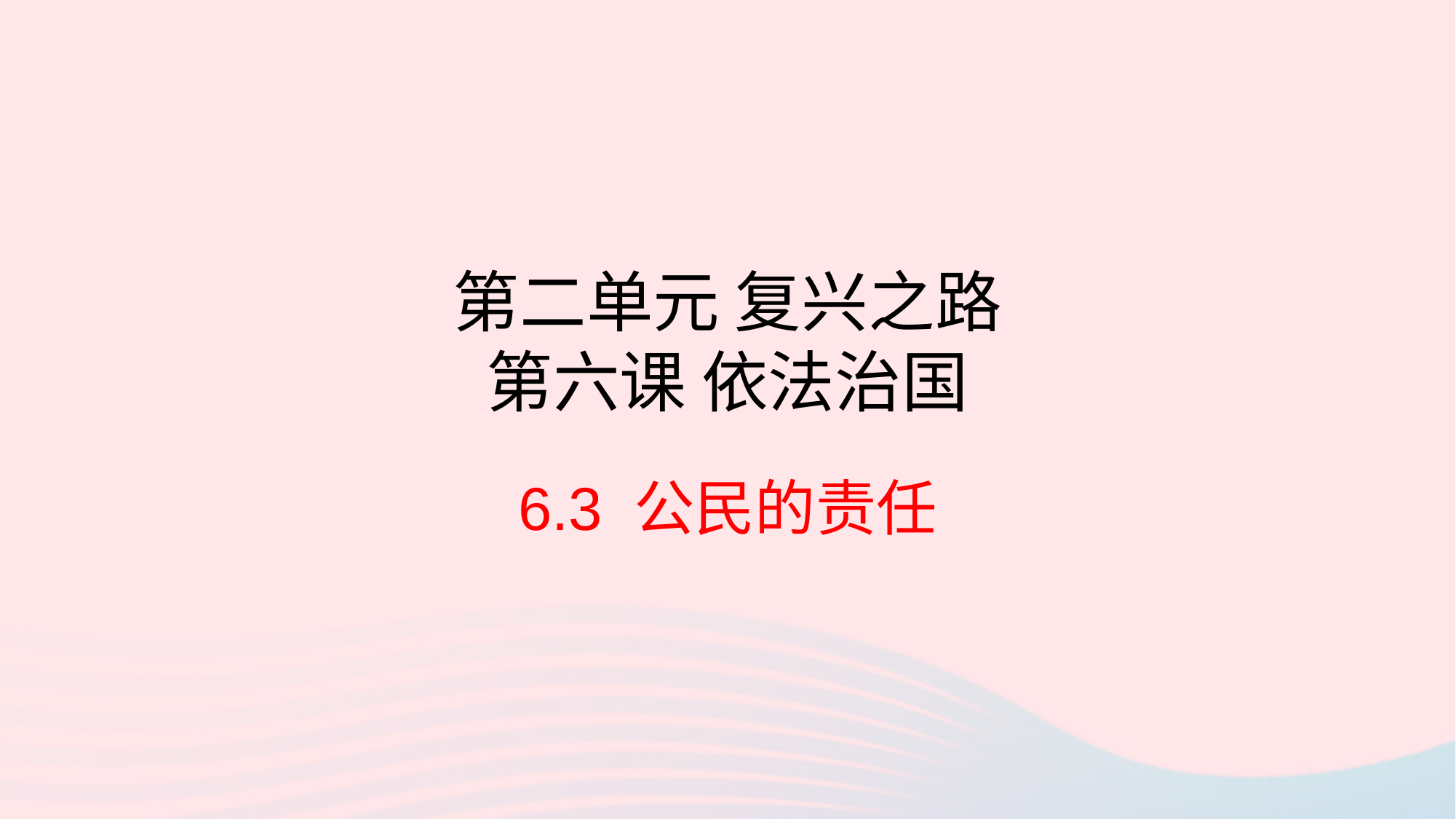

# 第二单元 复兴之路 第六课 依法治国
6.3 公民的责任